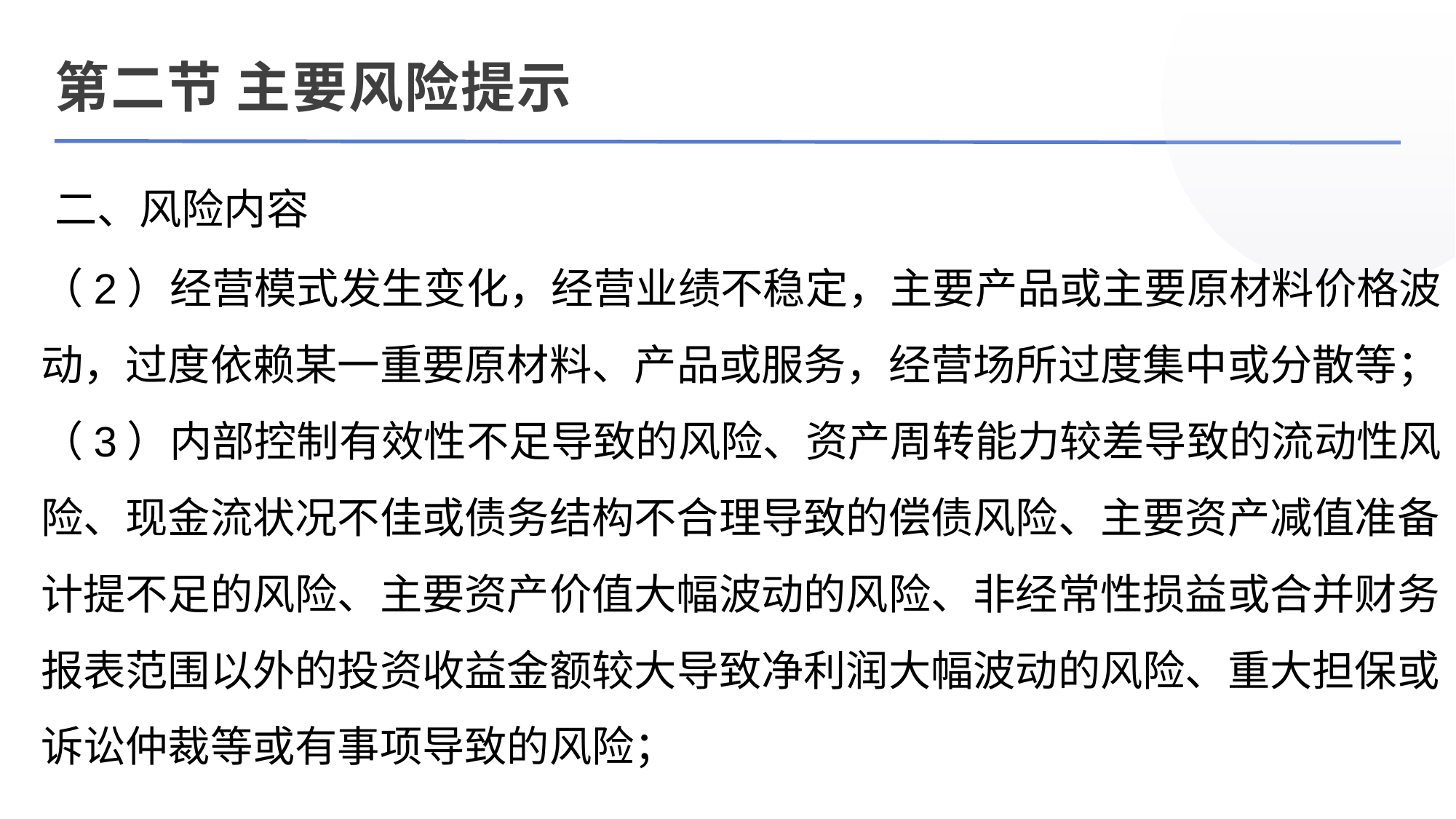

第二节 主要风险提示
二、风险内容
（2）经营模式发生变化，经营业绩不稳定，主要产品或主要原材料价格波动，过度依赖某一重要原材料、产品或服务，经营场所过度集中或分散等；
（3）内部控制有效性不足导致的风险、资产周转能力较差导致的流动性风险、现金流状况不佳或债务结构不合理导致的偿债风险、主要资产减值准备计提不足的风险、主要资产价值大幅波动的风险、非经常性损益或合并财务报表范围以外的投资收益金额较大导致净利润大幅波动的风险、重大担保或诉讼仲裁等或有事项导致的风险；

11